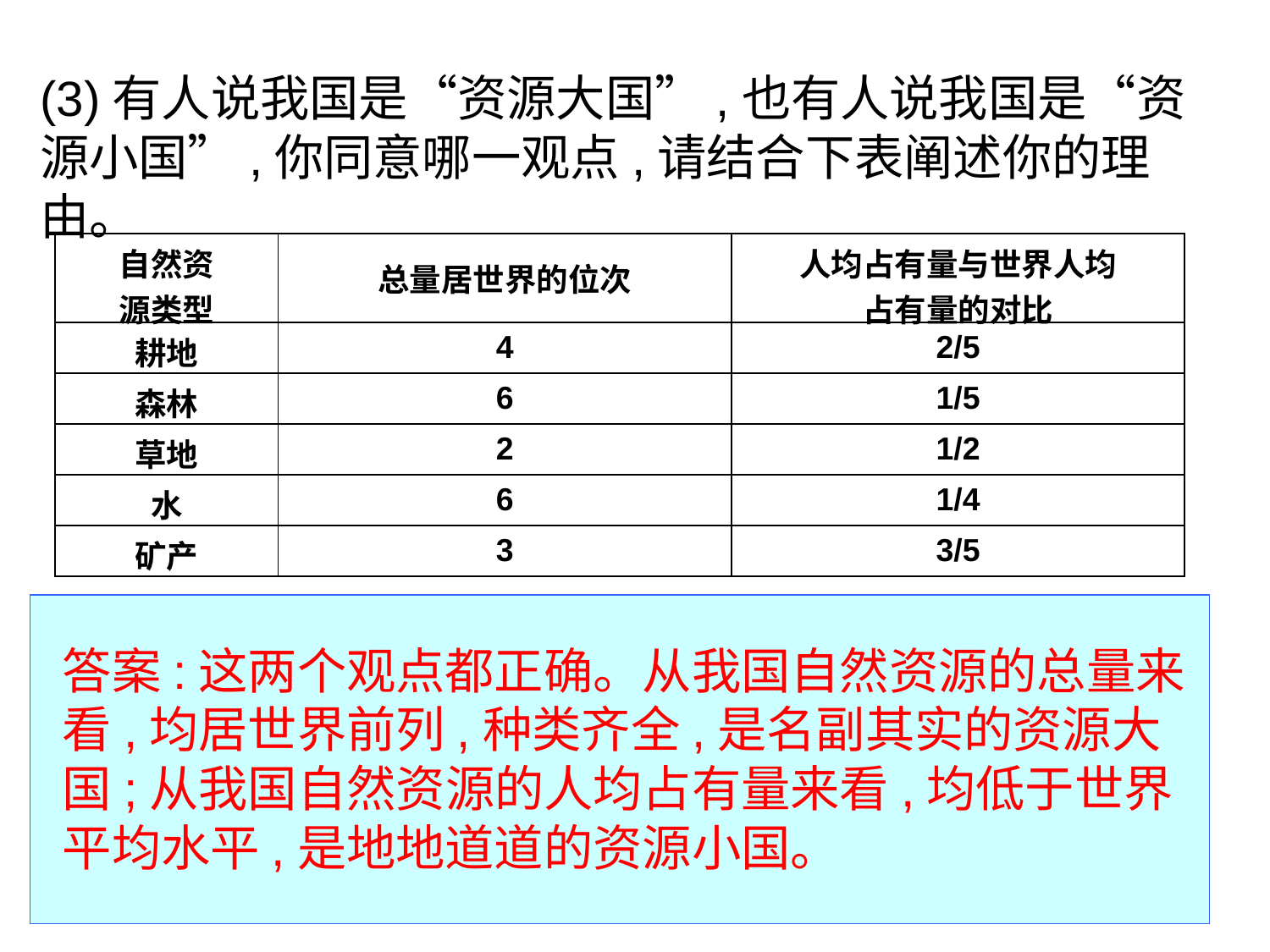

(3)有人说我国是“资源大国”,也有人说我国是“资源小国”,你同意哪一观点,请结合下表阐述你的理由。
| 自然资 源类型 | 总量居世界的位次 | 人均占有量与世界人均 占有量的对比 |
| --- | --- | --- |
| 耕地 | 4 | 2/5 |
| 森林 | 6 | 1/5 |
| 草地 | 2 | 1/2 |
| 水 | 6 | 1/4 |
| 矿产 | 3 | 3/5 |

答案:这两个观点都正确。从我国自然资源的总量来看,均居世界前列,种类齐全,是名副其实的资源大国;从我国自然资源的人均占有量来看,均低于世界平均水平,是地地道道的资源小国。